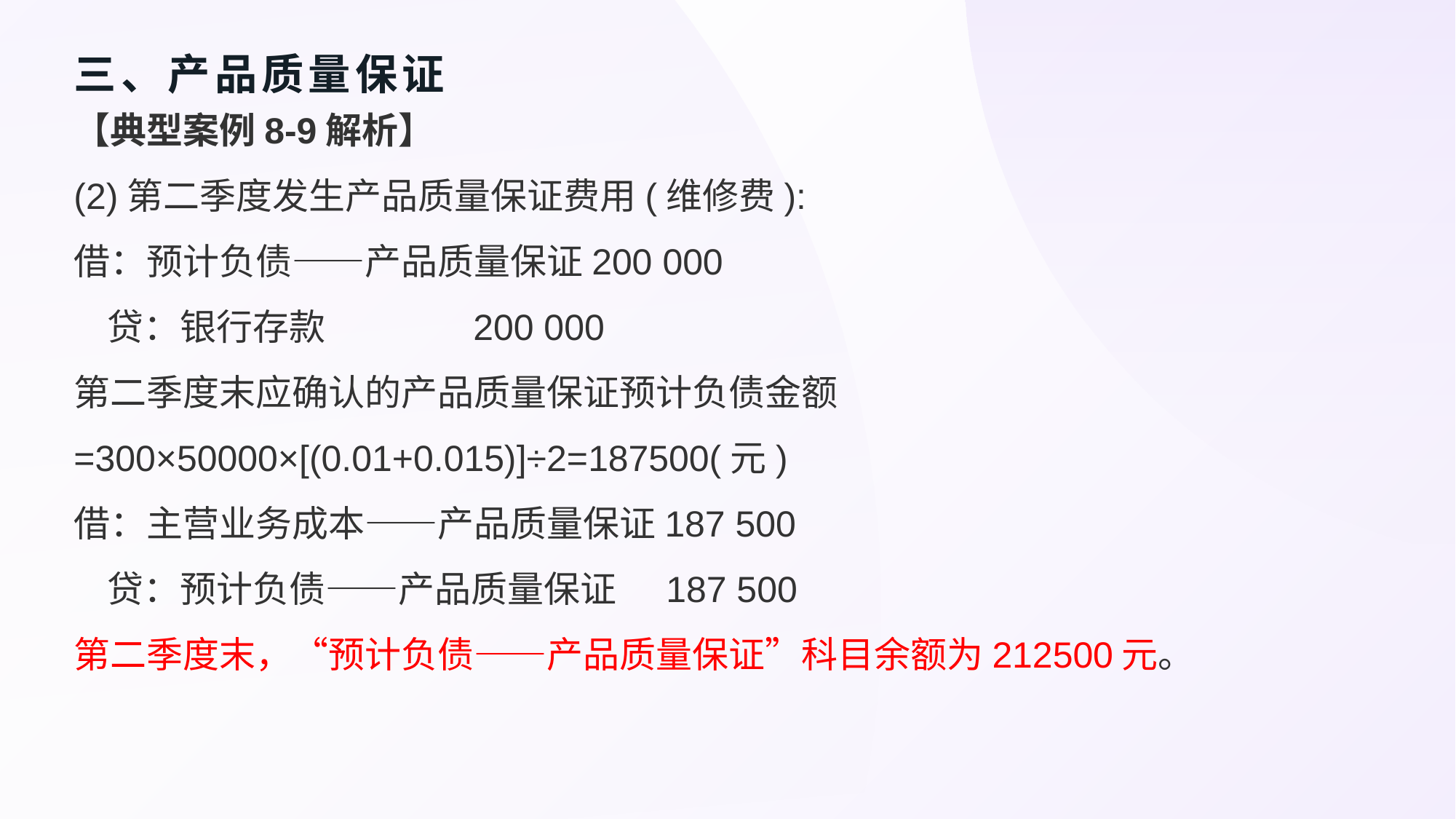

# 三、产品质量保证
【典型案例8-9解析】
(2)第二季度发生产品质量保证费用(维修费):
借：预计负债——产品质量保证200 000
   贷：银行存款                 200 000
第二季度末应确认的产品质量保证预计负债金额
=300×50000×[(0.01+0.015)]÷2=187500(元)
借：主营业务成本——产品质量保证187 500
   贷：预计负债——产品质量保证     187 500
第二季度末，“预计负债——产品质量保证”科目余额为212500元。